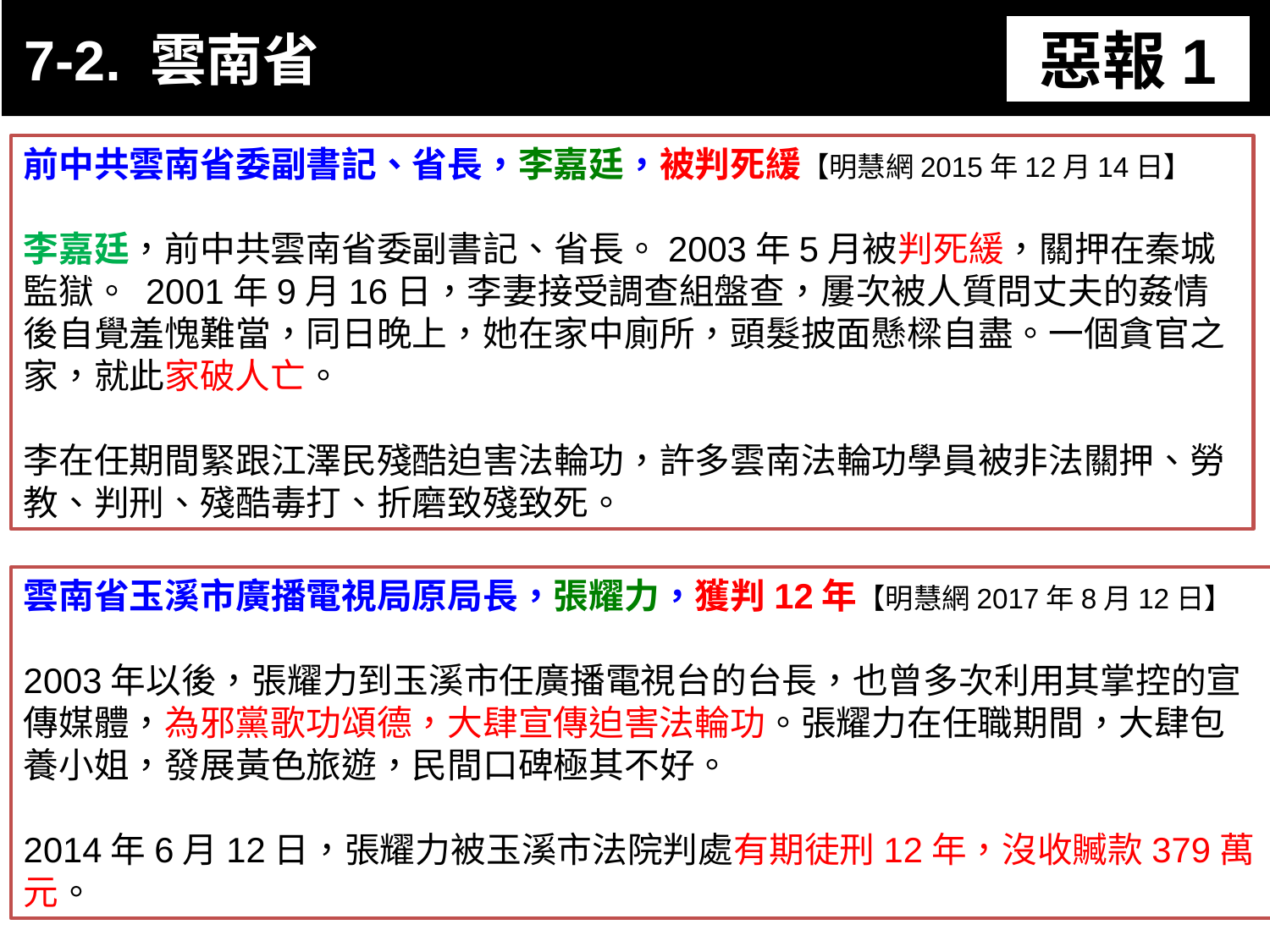

7-2. 雲南省

惡報1
11-3. XX市官員惡報實例
前中共雲南省委副書記、省長，李嘉廷，被判死緩【明慧網2015年12月14日】

李嘉廷，前中共雲南省委副書記、省長。2003年5月被判死緩，關押在秦城監獄。 2001年9月16日，李妻接受調查組盤查，屢次被人質問丈夫的姦情後自覺羞愧難當，同日晚上，她在家中廁所，頭髮披面懸樑自盡。一個貪官之家，就此家破人亡。

李在任期間緊跟江澤民殘酷迫害法輪功，許多雲南法輪功學員被非法關押、勞教、判刑、殘酷毒打、折磨致殘致死。
雲南省玉溪市廣播電視局原局長，張耀力，獲判12年【明慧網2017年8月12日】

2003年以後，張耀力到玉溪市任廣播電視台的台長，也曾多次利用其掌控的宣傳媒體，為邪黨歌功頌德，大肆宣傳迫害法輪功。張耀力在任職期間，大肆包養小姐，發展黃色旅遊，民間口碑極其不好。

2014年6月12日，張耀力被玉溪市法院判處有期徒刑12年，沒收贓款379萬元。